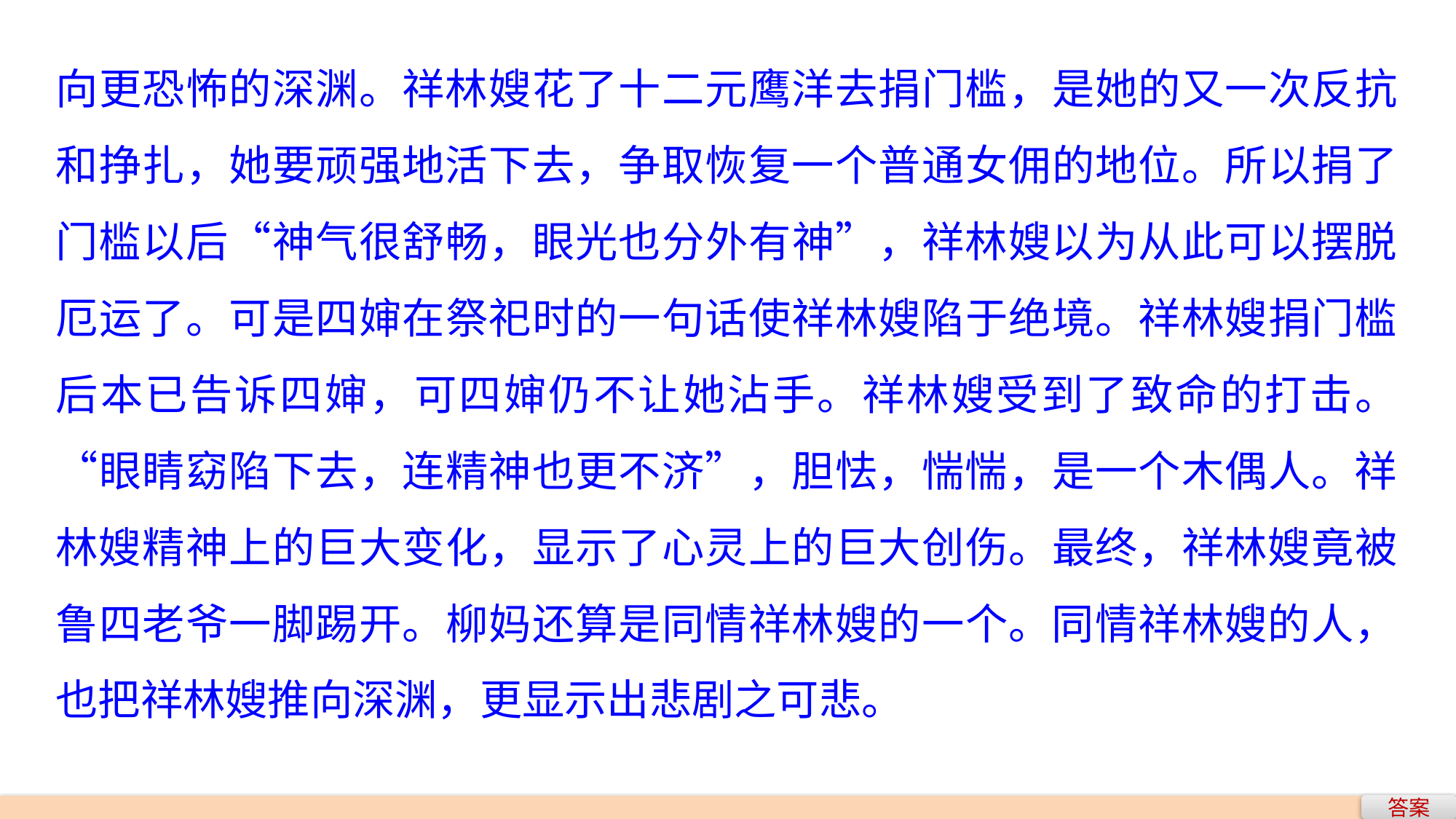

向更恐怖的深渊。祥林嫂花了十二元鹰洋去捐门槛，是她的又一次反抗和挣扎，她要顽强地活下去，争取恢复一个普通女佣的地位。所以捐了门槛以后“神气很舒畅，眼光也分外有神”，祥林嫂以为从此可以摆脱厄运了。可是四婶在祭祀时的一句话使祥林嫂陷于绝境。祥林嫂捐门槛后本已告诉四婶，可四婶仍不让她沾手。祥林嫂受到了致命的打击。“眼睛窈陷下去，连精神也更不济”，胆怯，惴惴，是一个木偶人。祥林嫂精神上的巨大变化，显示了心灵上的巨大创伤。最终，祥林嫂竟被鲁四老爷一脚踢开。柳妈还算是同情祥林嫂的一个。同情祥林嫂的人，也把祥林嫂推向深渊，更显示出悲剧之可悲。
答案